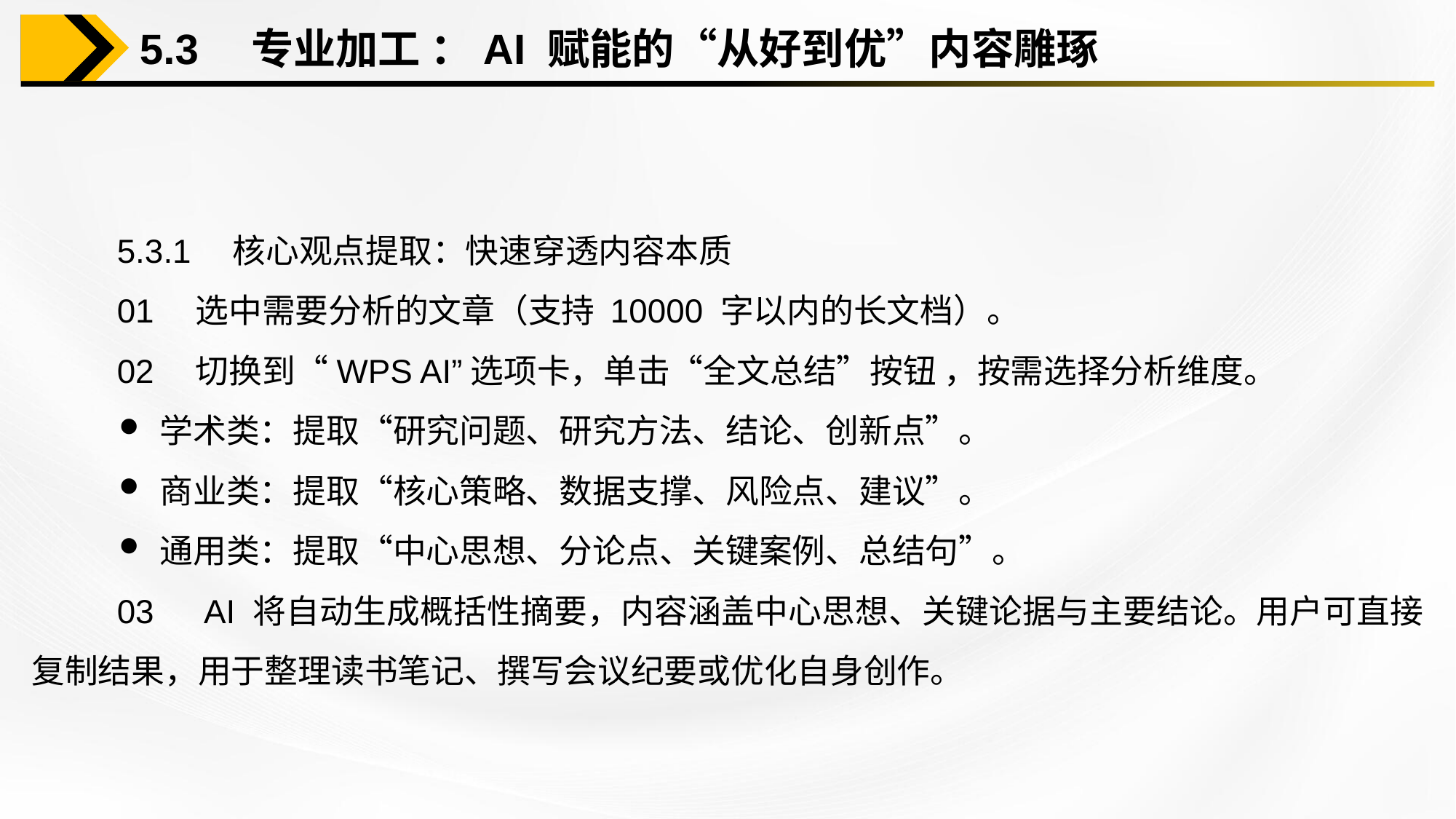

5.3　专业加工 ：AI 赋能的“从好到优”内容雕琢
5.3.1　核心观点提取：快速穿透内容本质
01　选中需要分析的文章（支持 10000 字以内的长文档）。
02　切换到“WPS AI”选项卡，单击“全文总结”按钮 ，按需选择分析维度。
学术类：提取“研究问题、研究方法、结论、创新点”。
商业类：提取“核心策略、数据支撑、风险点、建议”。
通用类：提取“中心思想、分论点、关键案例、总结句”。
03　AI 将自动生成概括性摘要，内容涵盖中心思想、关键论据与主要结论。用户可直接复制结果，用于整理读书笔记、撰写会议纪要或优化自身创作。